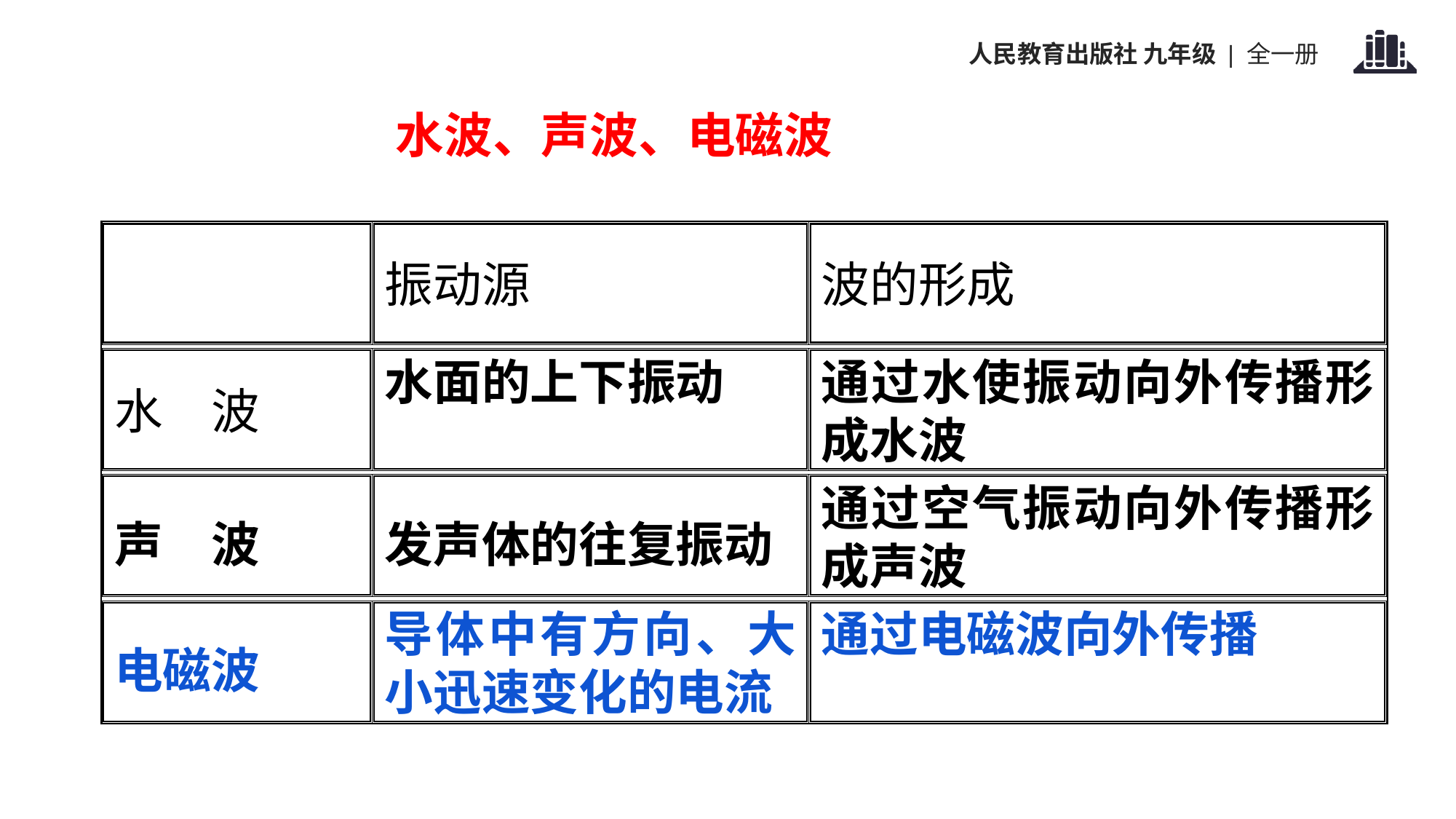

水波、声波、电磁波

振动源

波的形成

水　波

水面的上下振动

通过水使振动向外传播形成水波

声　波

发声体的往复振动

通过空气振动向外传播形成声波

电磁波

导体中有方向、大小迅速变化的电流

通过电磁波向外传播